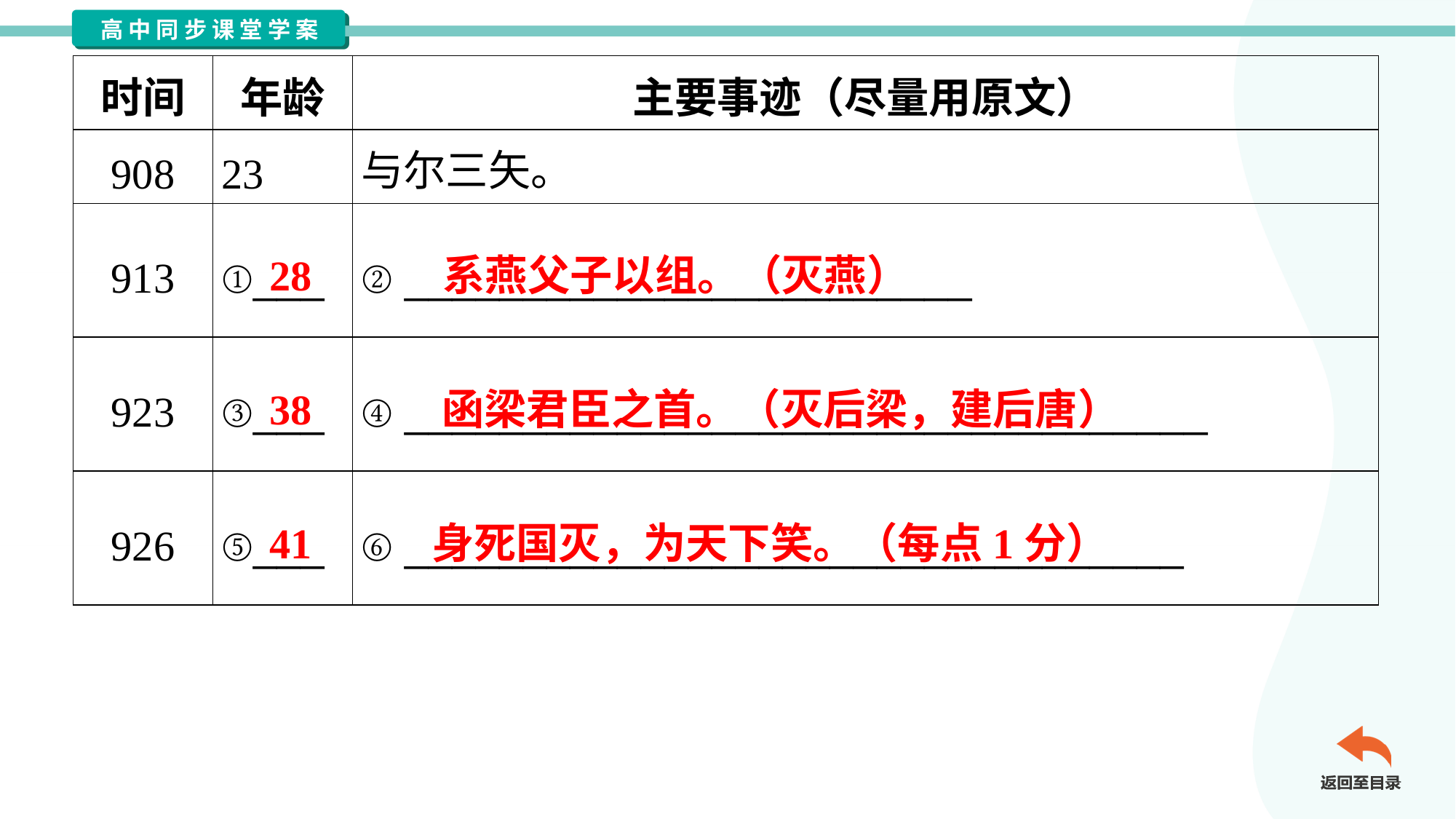

| 时间 | 年龄 | 主要事迹（尽量用原文） |
| --- | --- | --- |
| 908 | 23 | 与尔三矢。 |
| 913 | ①\_\_\_ | ② \_\_\_\_\_\_\_\_\_\_\_\_\_\_\_\_\_\_\_\_\_\_\_\_ |
| 923 | ③\_\_\_ | ④ \_\_\_\_\_\_\_\_\_\_\_\_\_\_\_\_\_\_\_\_\_\_\_\_\_\_\_\_\_\_\_\_\_\_ |
| 926 | ⑤\_\_\_ | ⑥ \_\_\_\_\_\_\_\_\_\_\_\_\_\_\_\_\_\_\_\_\_\_\_\_\_\_\_\_\_\_\_\_\_ |
28
系燕父子以组。（灭燕）
38
函梁君臣之首。（灭后梁，建后唐）
41
身死国灭，为天下笑。（每点1分）